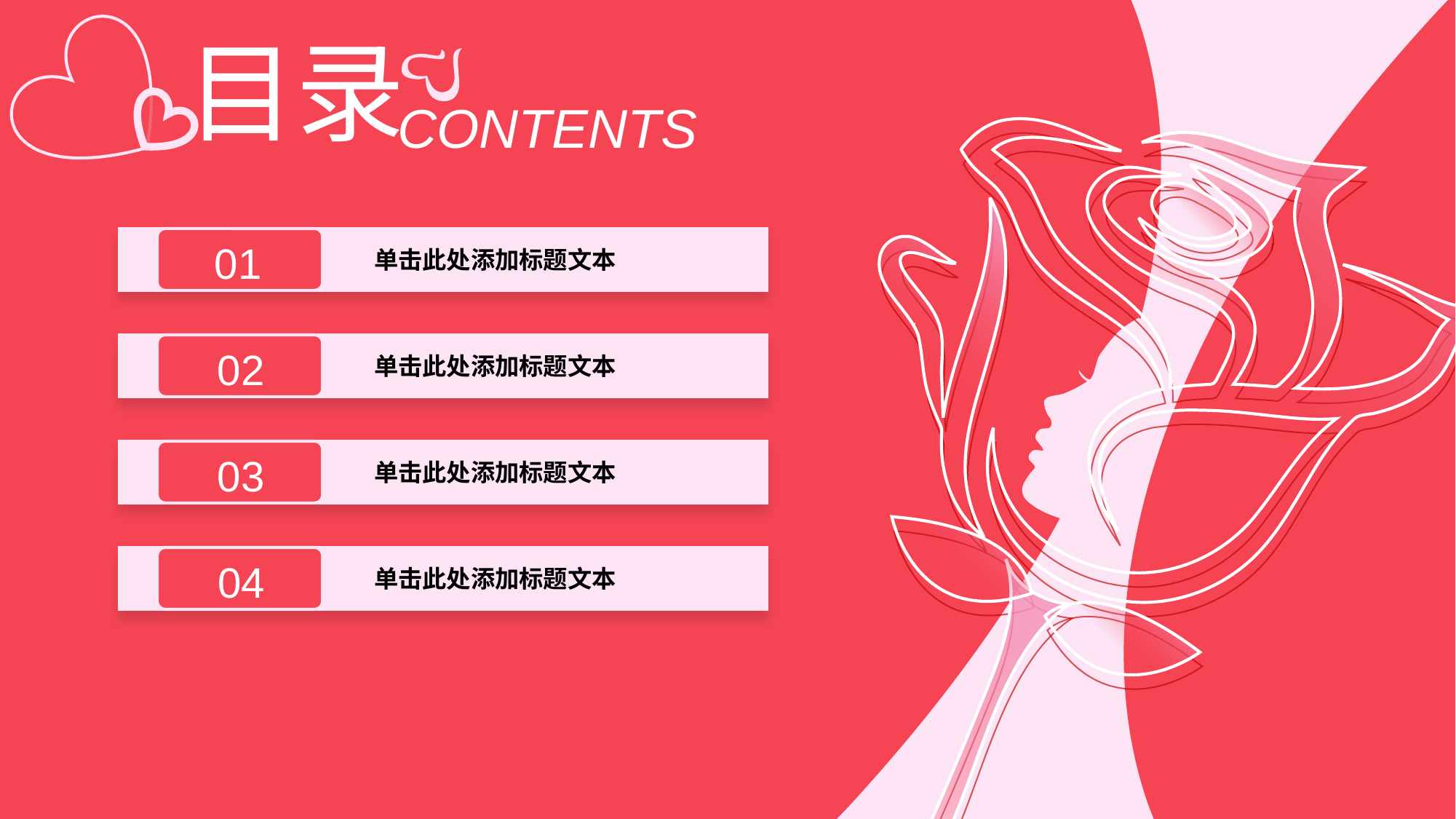

目录

3.8
CONTENTS

01
单击此处添加标题文本

02
单击此处添加标题文本

03
单击此处添加标题文本

04
单击此处添加标题文本